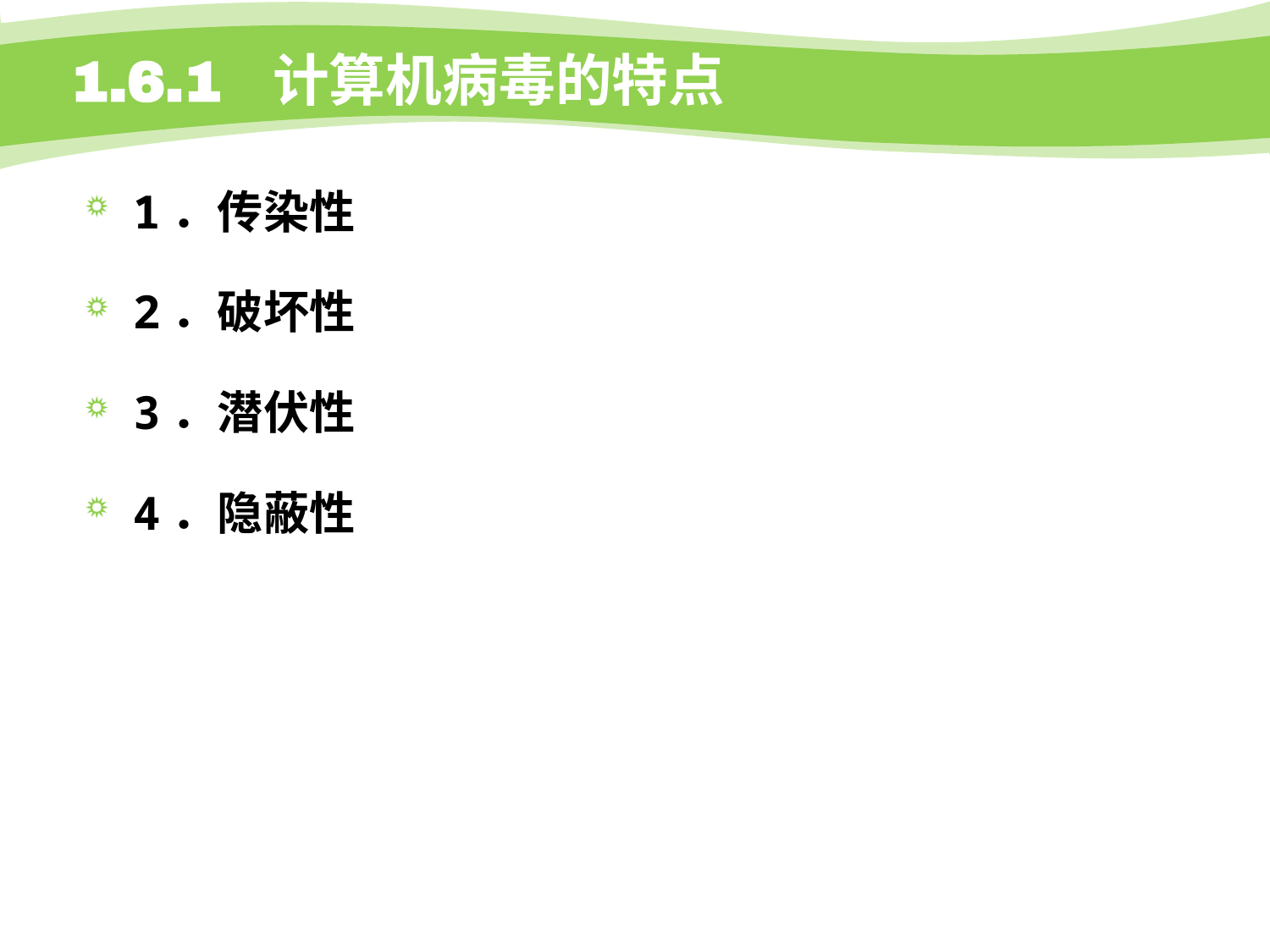

# 1.6.1  计算机病毒的特点
1．传染性
2．破坏性
3．潜伏性
4．隐蔽性